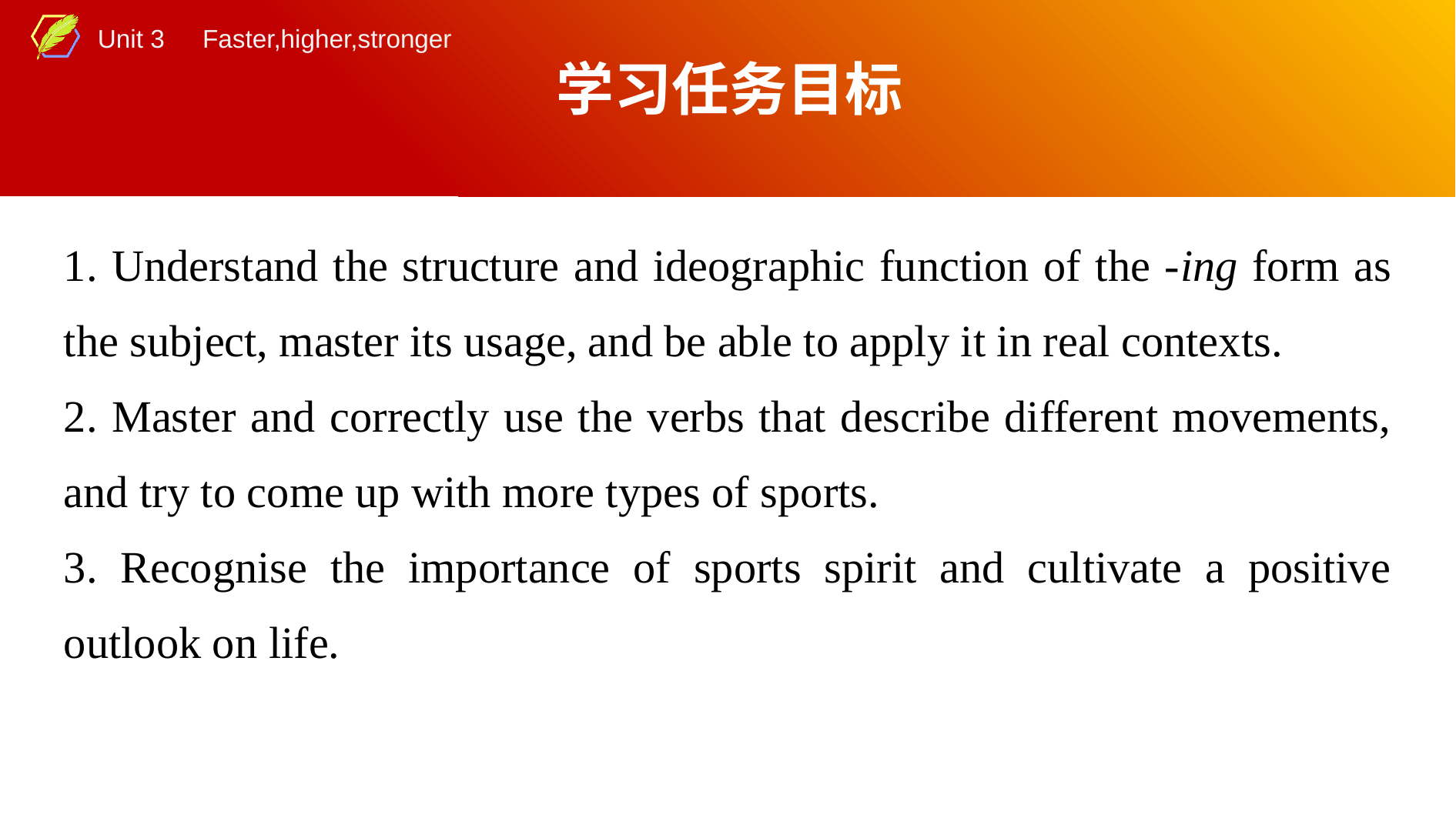

学习任务目标
1. Understand the structure and ideographic function of the -ing form as the subject, master its usage, and be able to apply it in real contexts.
2. Master and correctly use the verbs that describe different movements, and try to come up with more types of sports.
3. Recognise the importance of sports spirit and cultivate a positive outlook on life.